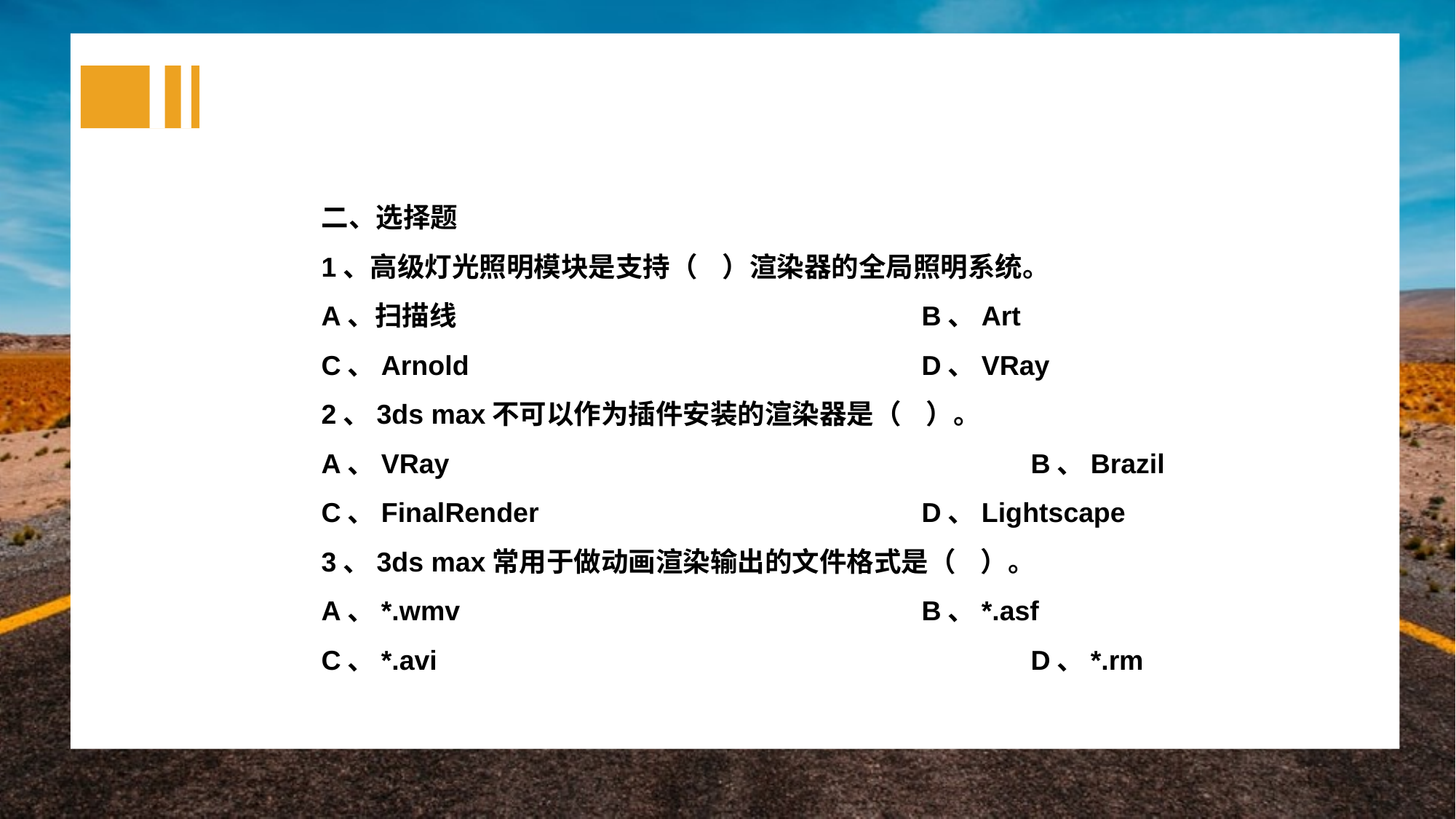

二、选择题
1、高级灯光照明模块是支持（    ）渲染器的全局照明系统。
A、扫描线					B、Art
C、Arnold					D、VRay
2、3ds max不可以作为插件安装的渲染器是（    ）。
A、VRay						B、Brazil
C、FinalRender				D、Lightscape
3、3ds max常用于做动画渲染输出的文件格式是（    ）。
A、*.wmv					B、*.asf
C、*.avi						D、*.rm